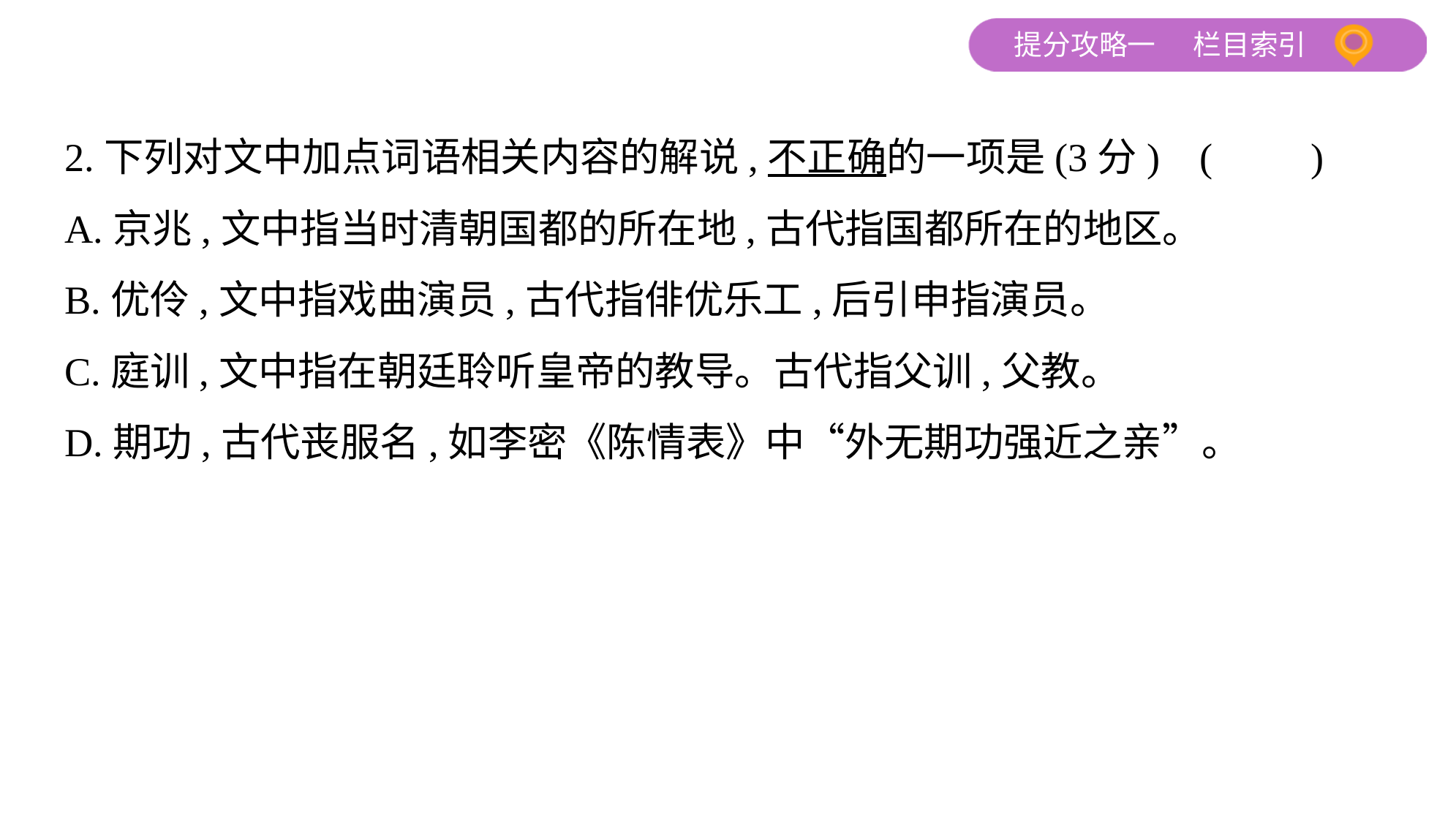

2.下列对文中加点词语相关内容的解说,不正确的一项是(3分) (　　)
A.京兆,文中指当时清朝国都的所在地,古代指国都所在的地区。
B.优伶,文中指戏曲演员,古代指俳优乐工,后引申指演员。
C.庭训,文中指在朝廷聆听皇帝的教导。古代指父训,父教。
D.期功,古代丧服名,如李密《陈情表》中“外无期功强近之亲”。